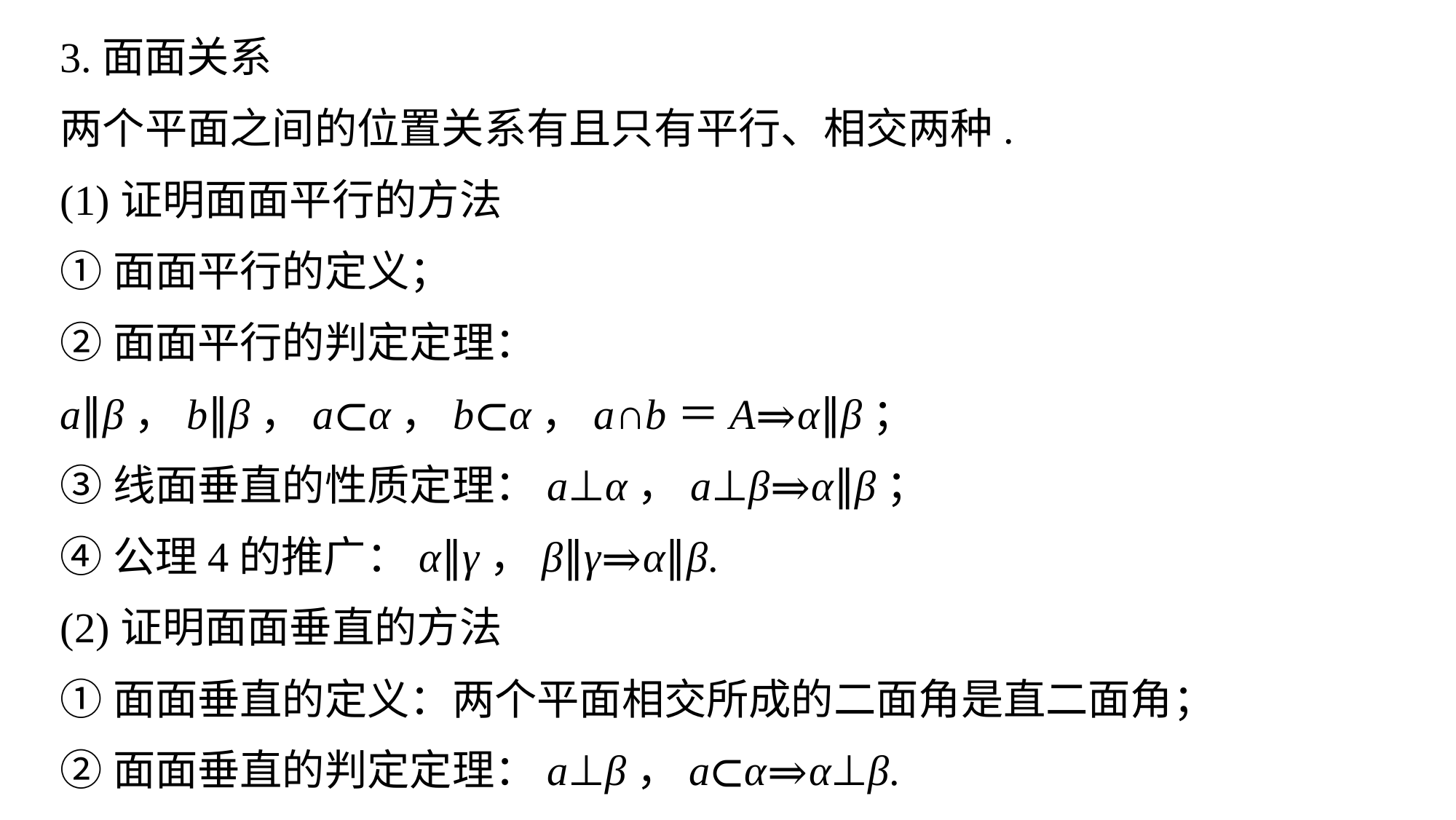

3.面面关系
两个平面之间的位置关系有且只有平行、相交两种.
(1)证明面面平行的方法
①面面平行的定义；
②面面平行的判定定理：
a∥β，b∥β，a⊂α，b⊂α，a∩b＝A⇒α∥β；
③线面垂直的性质定理：a⊥α，a⊥β⇒α∥β；
④公理4的推广：α∥γ，β∥γ⇒α∥β.
(2)证明面面垂直的方法
①面面垂直的定义：两个平面相交所成的二面角是直二面角；
②面面垂直的判定定理：a⊥β，a⊂α⇒α⊥β.